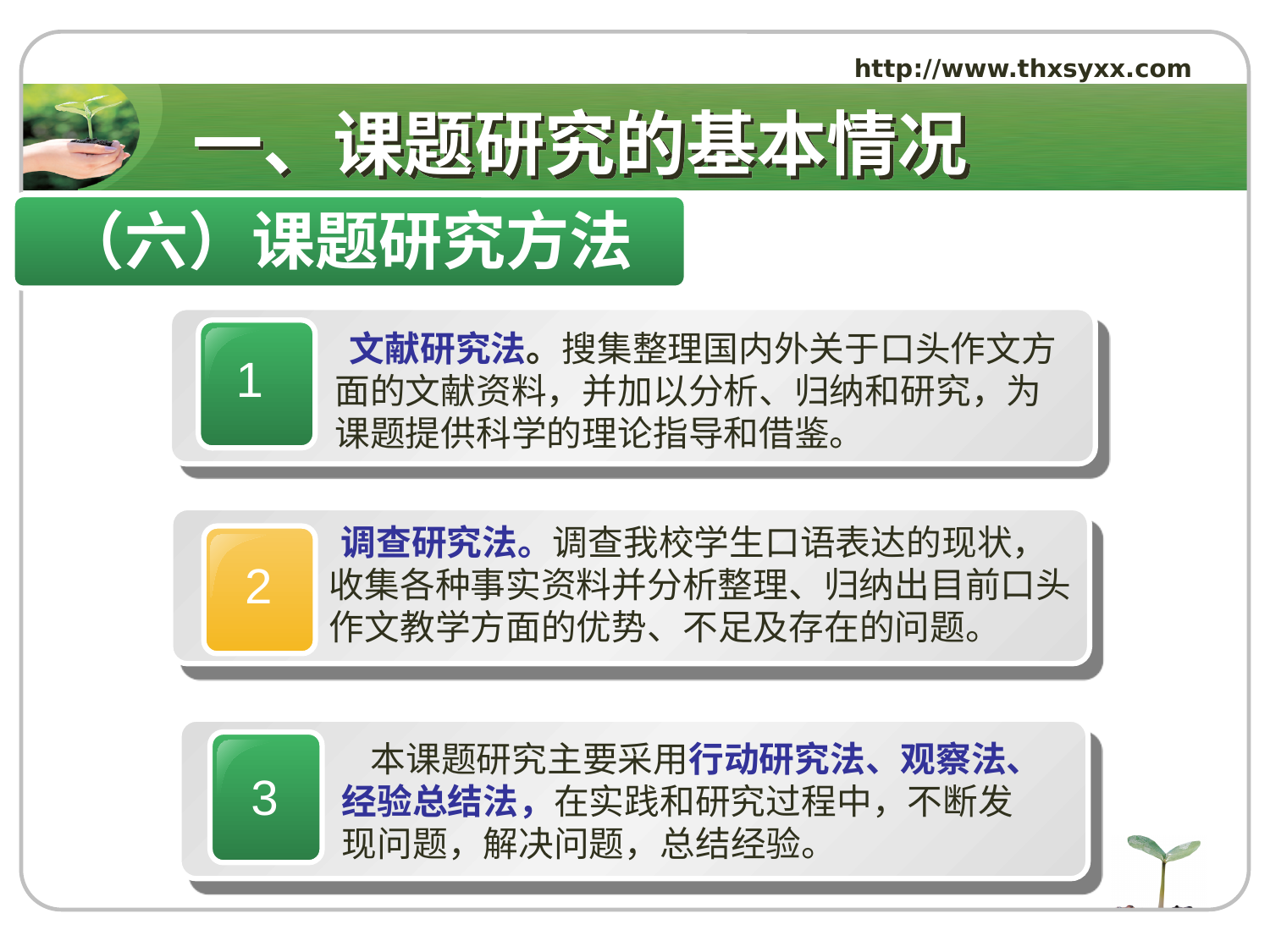

http://www.thxsyxx.com
# 一、课题研究的基本情况
（六）课题研究方法

 文献研究法。搜集整理国内外关于口头作文方面的文献资料，并加以分析、归纳和研究，为课题提供科学的理论指导和借鉴。

1

 调查研究法。调查我校学生口语表达的现状，收集各种事实资料并分析整理、归纳出目前口头作文教学方面的优势、不足及存在的问题。

2

    本课题研究主要采用行动研究法、观察法、经验总结法，在实践和研究过程中，不断发
现问题，解决问题，总结经验。

3